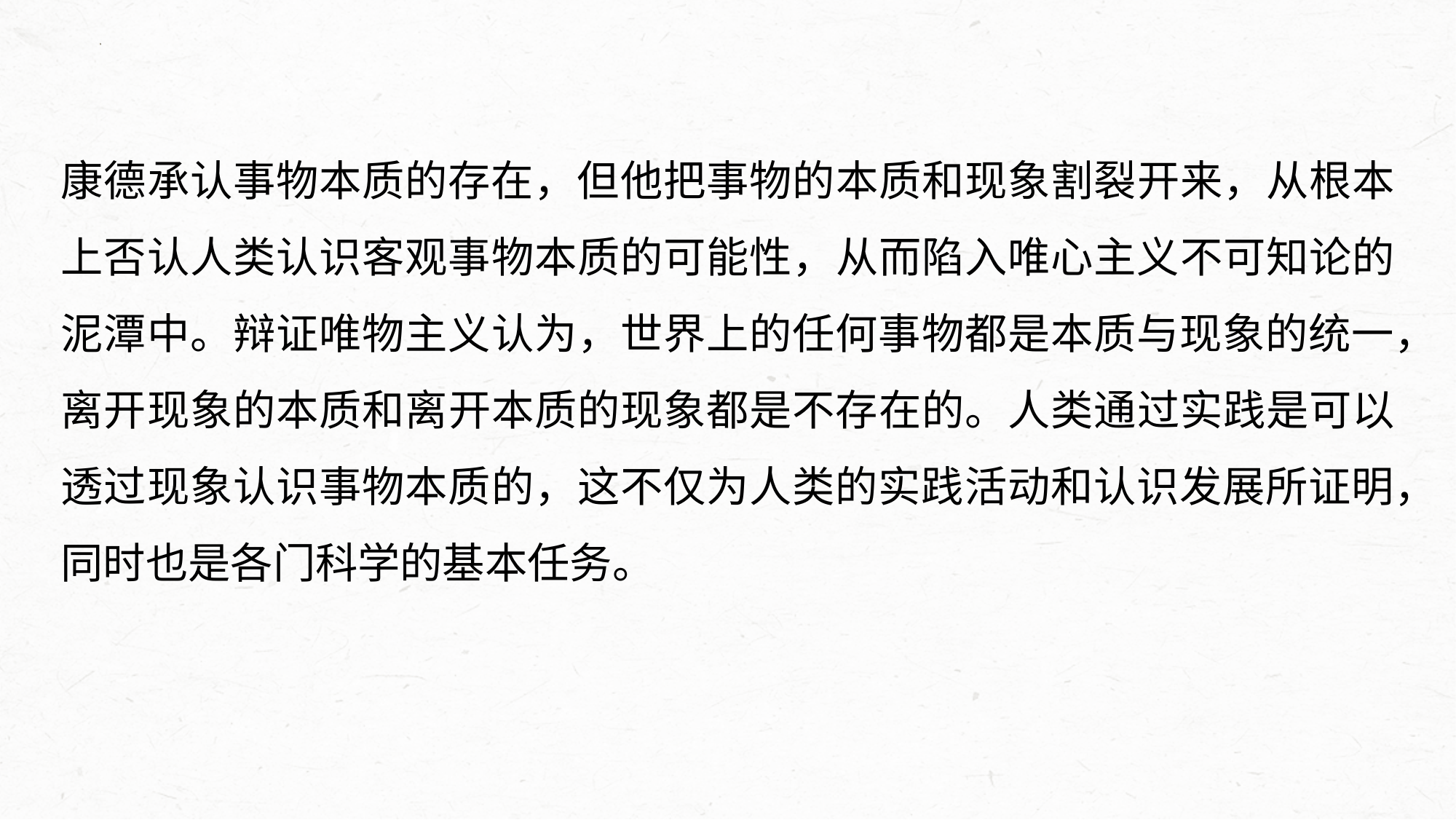

康德承认事物本质的存在，但他把事物的本质和现象割裂开来，从根本上否认人类认识客观事物本质的可能性，从而陷入唯心主义不可知论的泥潭中。辩证唯物主义认为，世界上的任何事物都是本质与现象的统一，离开现象的本质和离开本质的现象都是不存在的。人类通过实践是可以透过现象认识事物本质的，这不仅为人类的实践活动和认识发展所证明，同时也是各门科学的基本任务。